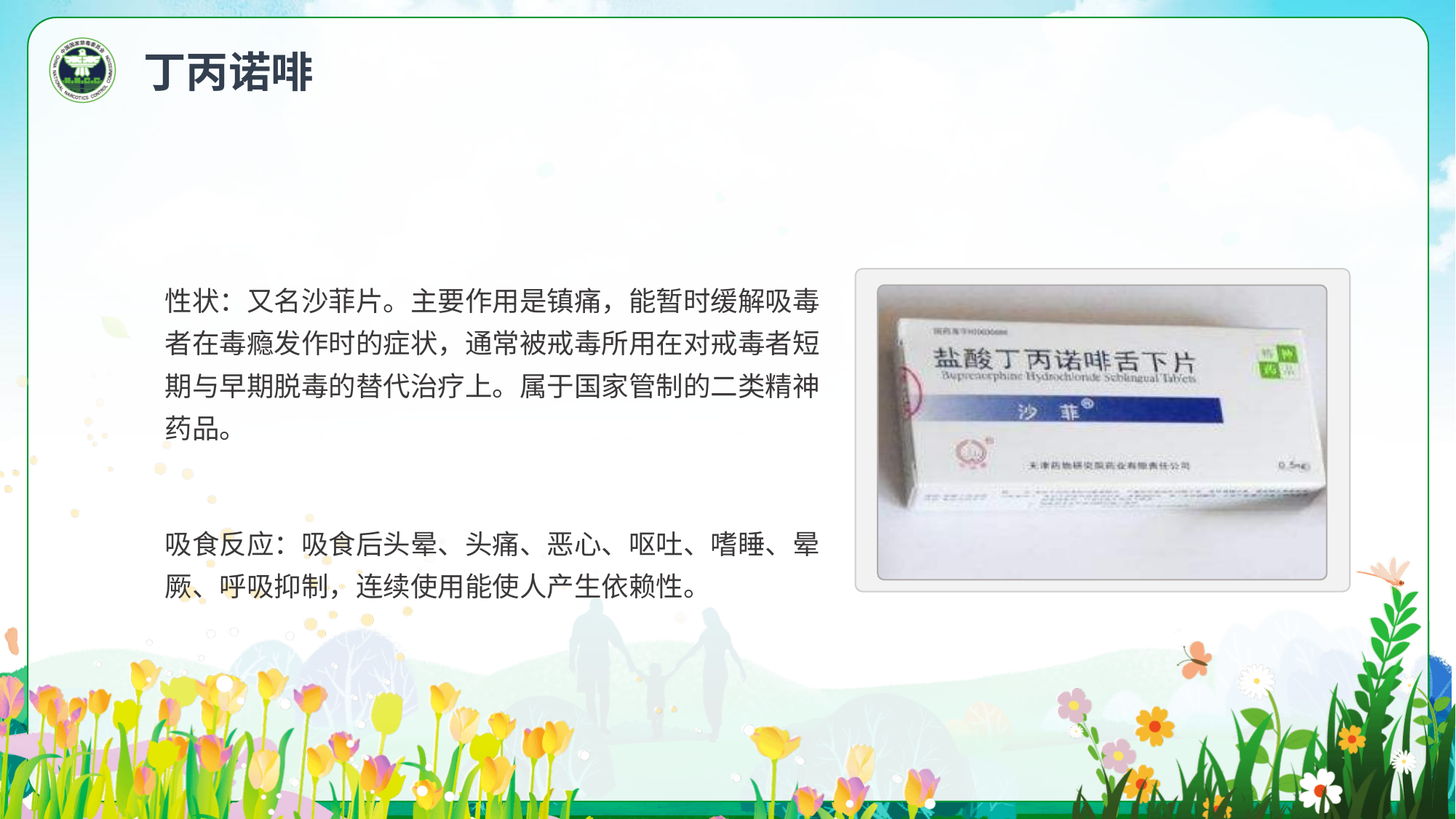

丁丙诺啡
性状：又名沙菲片。主要作用是镇痛，能暂时缓解吸毒者在毒瘾发作时的症状，通常被戒毒所用在对戒毒者短期与早期脱毒的替代治疗上。属于国家管制的二类精神药品。

吸食反应：吸食后头晕、头痛、恶心、呕吐、嗜睡、晕厥、呼吸抑制，连续使用能使人产生依赖性。